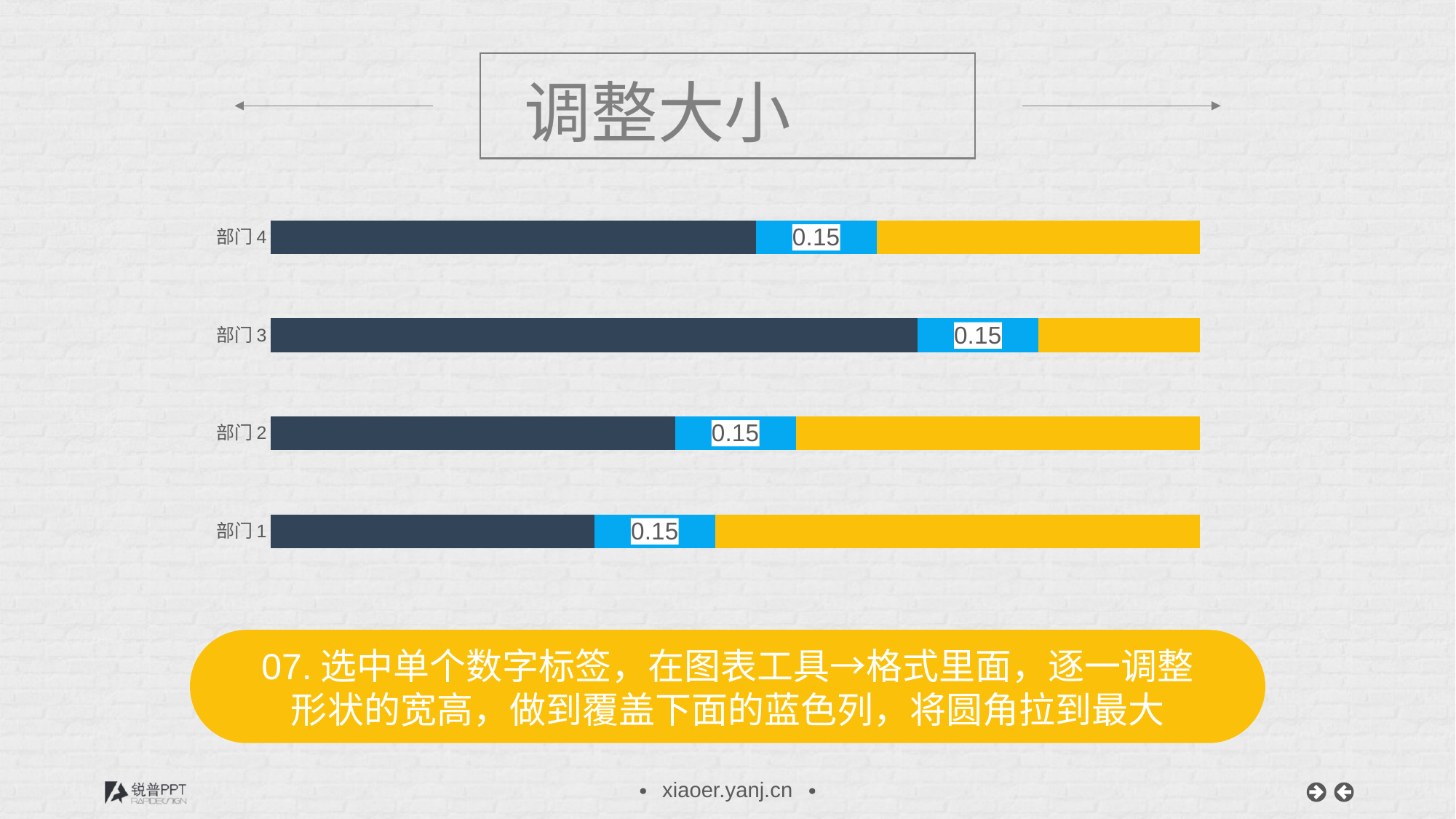

调整大小

### Chart

| Category | 数据填入 | 固定值 | 固定列 |
|---|---|---|---|
| 部门1 | 0.4 | 0.15 | 0.6 |
| 部门2 | 0.5 | 0.15 | 0.5 |
| 部门3 | 0.8 | 0.15 | 0.19999999999999996 |
| 部门4 | 0.6 | 0.15 | 0.4 |
07.选中单个数字标签，在图表工具→格式里面，逐一调整形状的宽高，做到覆盖下面的蓝色列，将圆角拉到最大